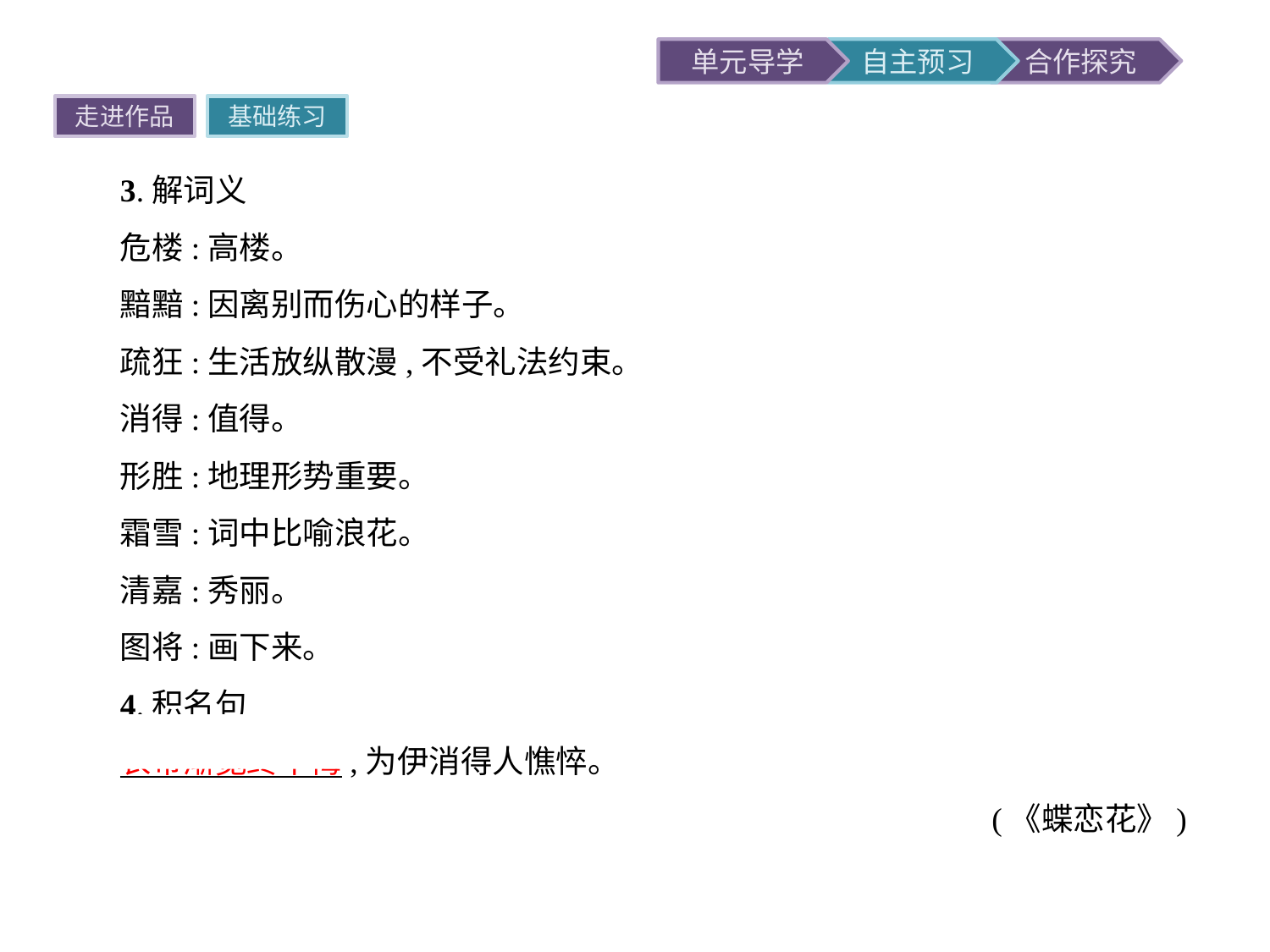

走进作品
基础练习
3.解词义
危楼:高楼。
黯黯:因离别而伤心的样子。
疏狂:生活放纵散漫,不受礼法约束。
消得:值得。
形胜:地理形势重要。
霜雪:词中比喻浪花。
清嘉:秀丽。
图将:画下来。
4.积名句
衣带渐宽终不悔,为伊消得人憔悴。
(《蝶恋花》)